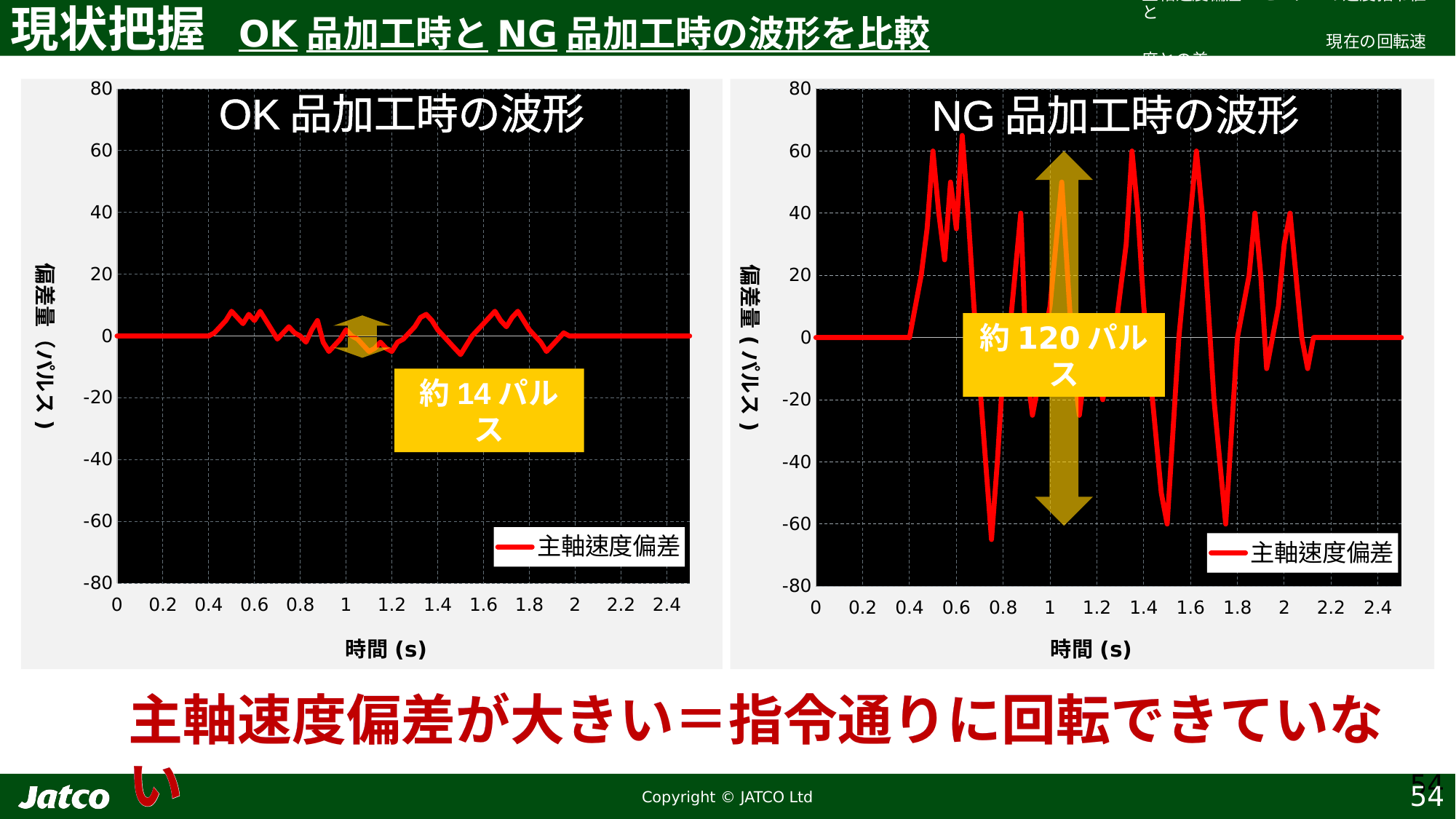

主軸速度偏差：モーターの速度指令値と
　　　　　　　　　　　現在の回転速度との差
現状把握  OK品加工時とNG品加工時の波形を比較

### Chart: NG品加工時の波形

| Category | 主軸速度偏差 |
|---|---|

### Chart: OK品加工時の波形

| Category | 主軸速度偏差 |
|---|---|
60
30
0
約120パルス

-30
約14パルス
-60
主軸速度偏差が大きい＝指令通りに回転できていない
主軸速度偏差が大きい＝指令通りに回転できていない
主軸速度偏差が大きい＝指令通りに回転できていない
54
54